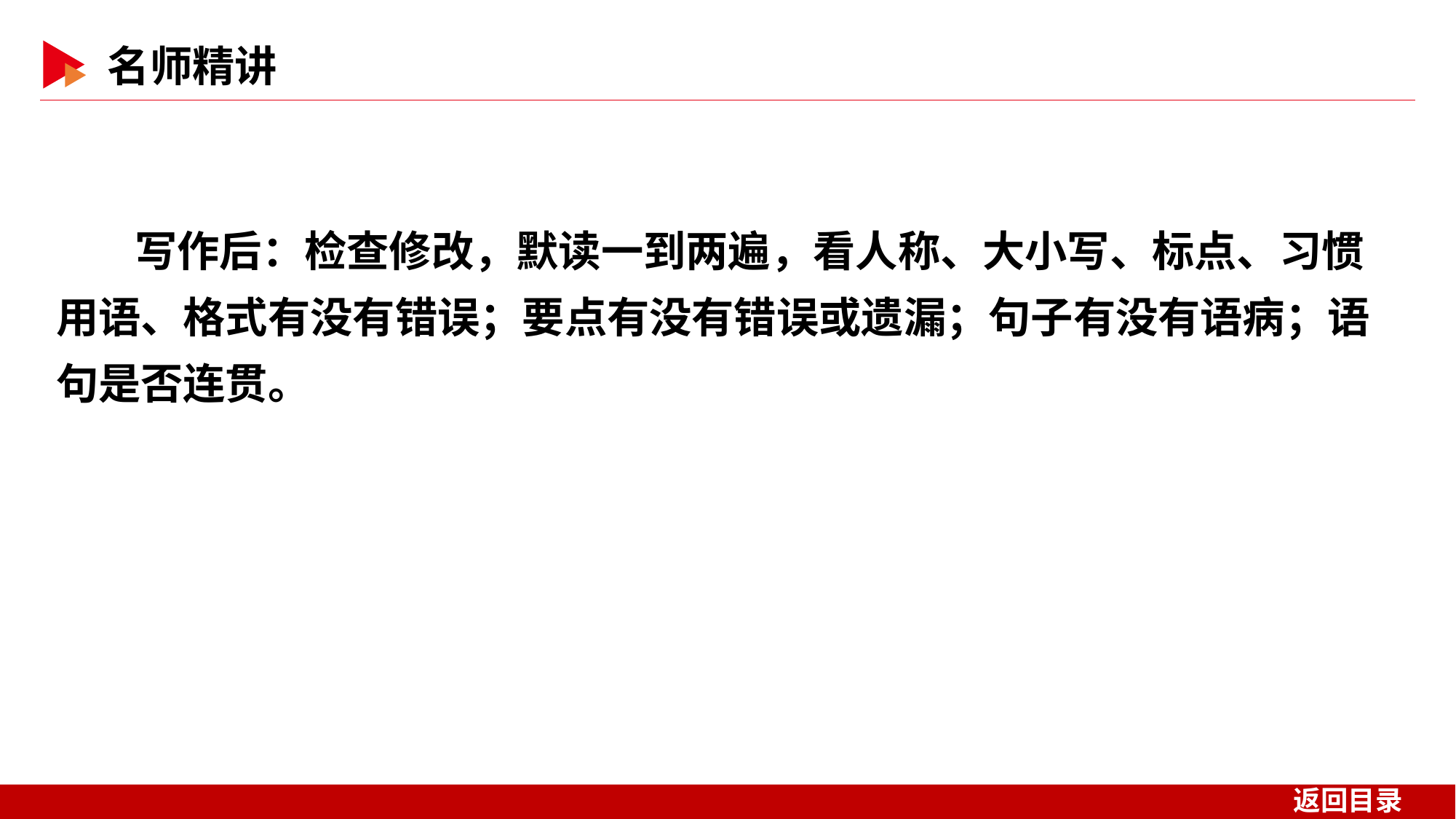

写作后：检查修改，默读一到两遍，看人称、大小写、标点、习惯用语、格式有没有错误；要点有没有错误或遗漏；句子有没有语病；语句是否连贯。